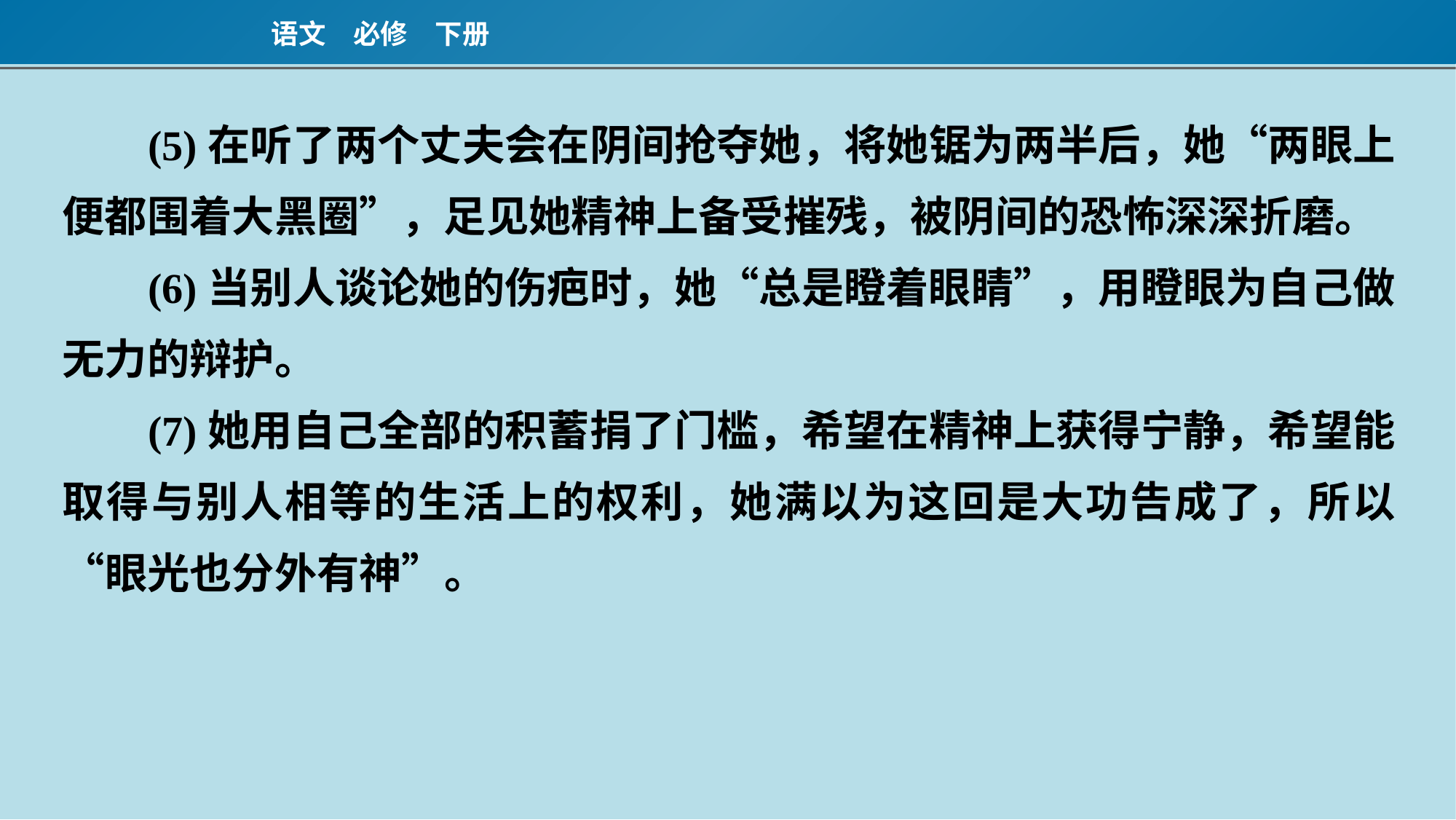

(5)在听了两个丈夫会在阴间抢夺她，将她锯为两半后，她“两眼上便都围着大黑圈”，足见她精神上备受摧残，被阴间的恐怖深深折磨。
(6)当别人谈论她的伤疤时，她“总是瞪着眼睛”，用瞪眼为自己做无力的辩护。
(7)她用自己全部的积蓄捐了门槛，希望在精神上获得宁静，希望能取得与别人相等的生活上的权利，她满以为这回是大功告成了，所以“眼光也分外有神”。